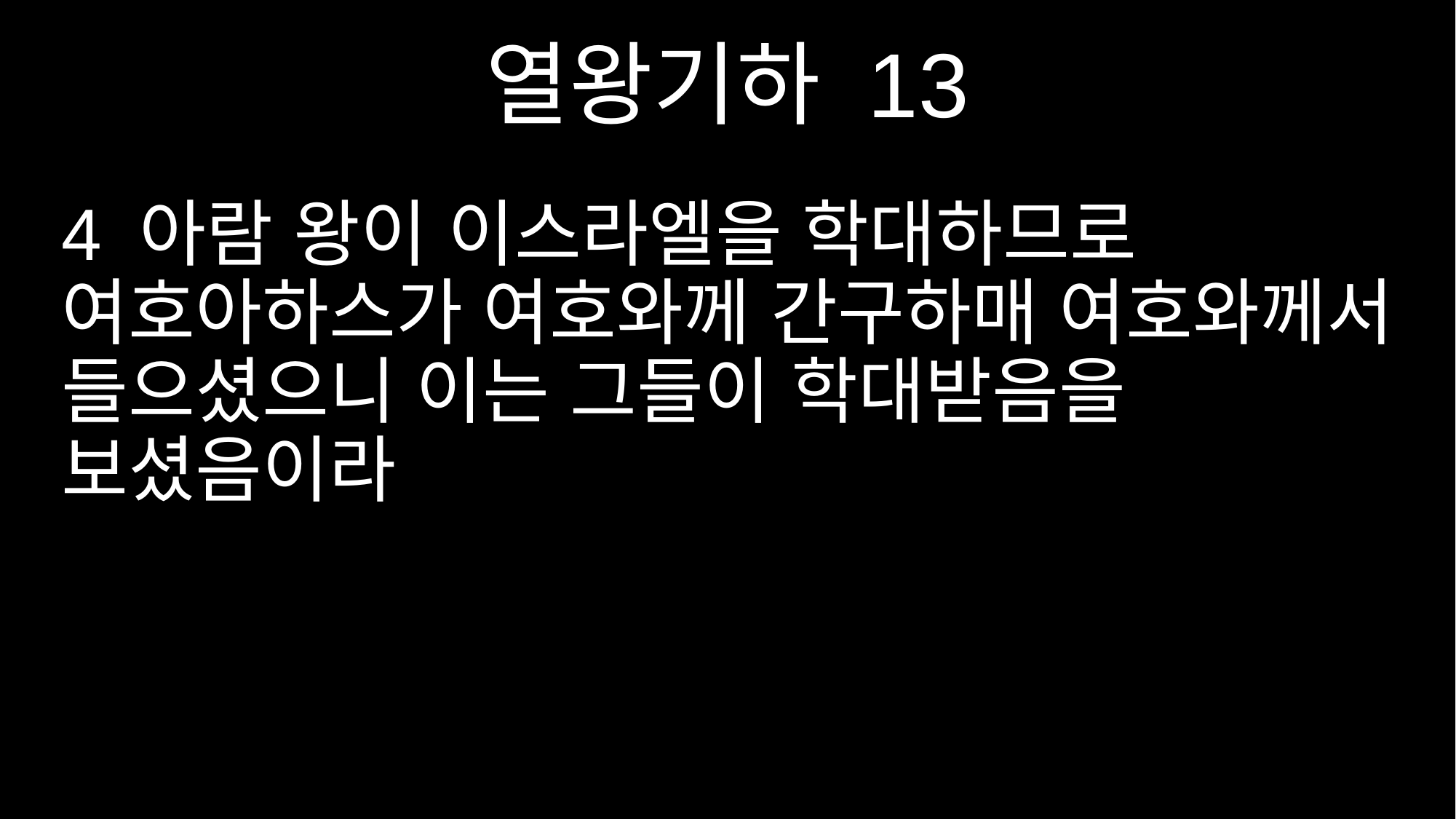

열왕기하 13
4 아람 왕이 이스라엘을 학대하므로 여호아하스가 여호와께 간구하매 여호와께서 들으셨으니 이는 그들이 학대받음을 보셨음이라